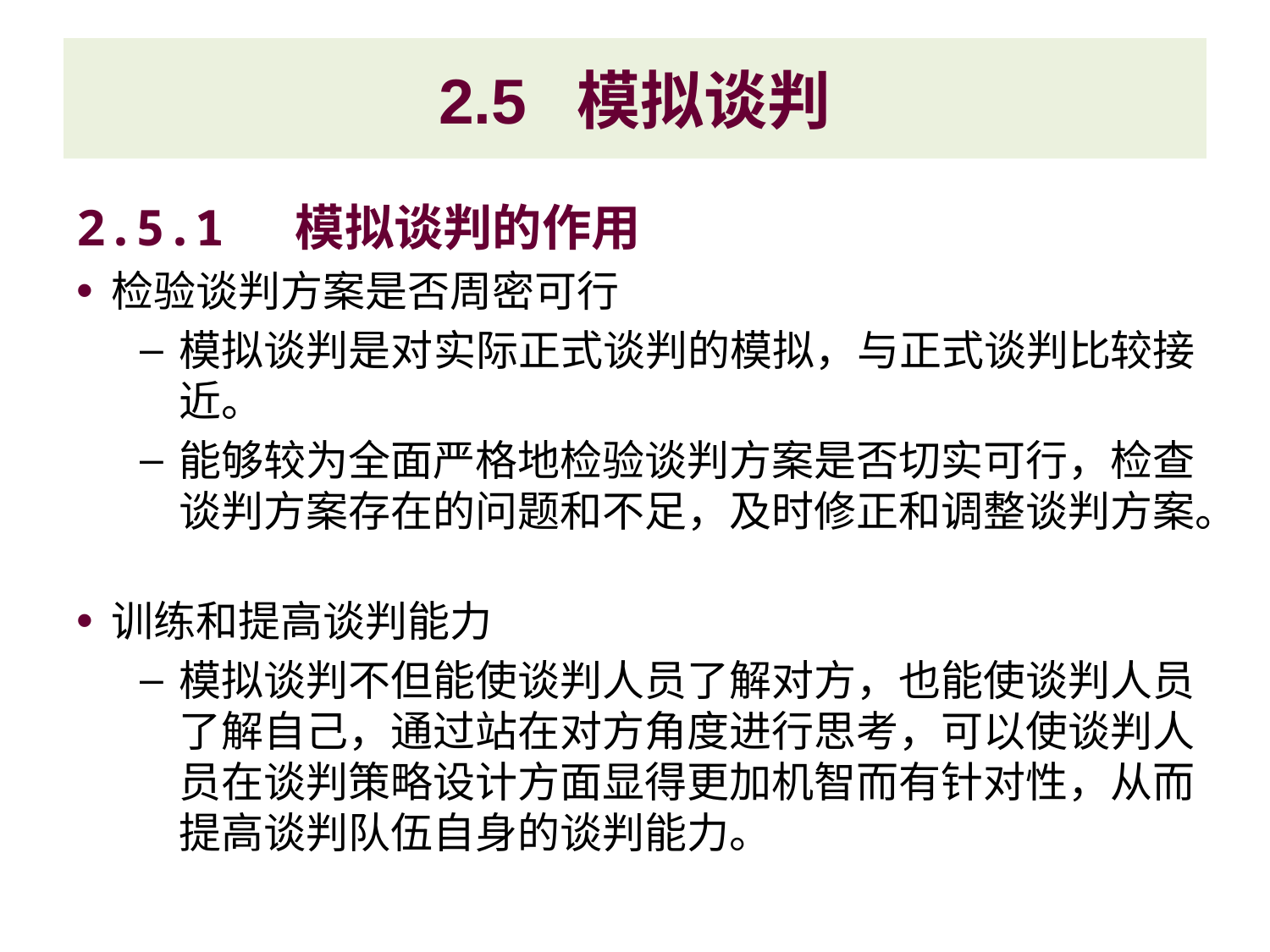

# 2.5  模拟谈判
2.5.1  模拟谈判的作用
检验谈判方案是否周密可行
模拟谈判是对实际正式谈判的模拟，与正式谈判比较接近。
能够较为全面严格地检验谈判方案是否切实可行，检查谈判方案存在的问题和不足，及时修正和调整谈判方案。
训练和提高谈判能力
模拟谈判不但能使谈判人员了解对方，也能使谈判人员了解自己，通过站在对方角度进行思考，可以使谈判人员在谈判策略设计方面显得更加机智而有针对性，从而提高谈判队伍自身的谈判能力。